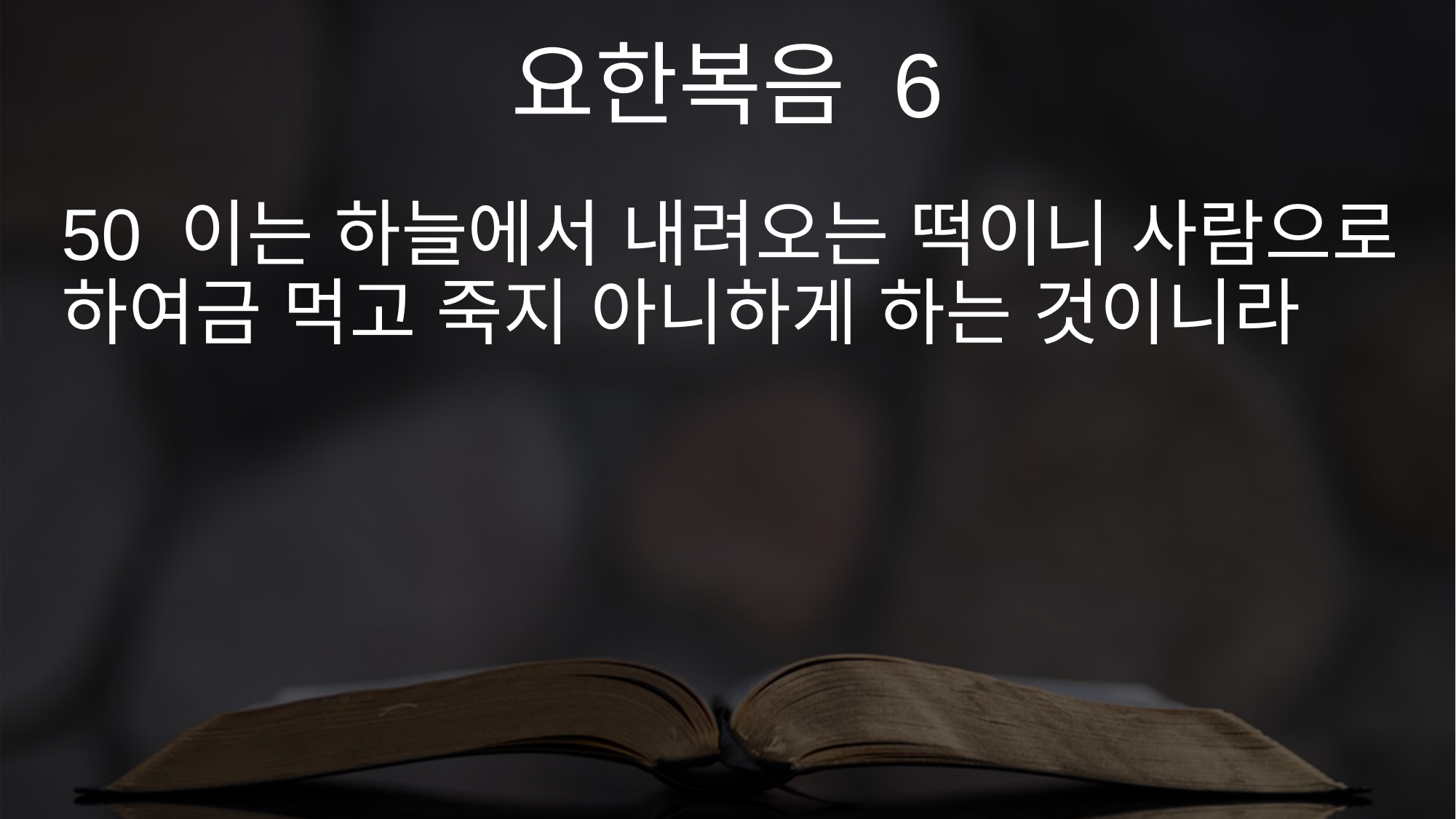

요한복음 6
50 이는 하늘에서 내려오는 떡이니 사람으로 하여금 먹고 죽지 아니하게 하는 것이니라